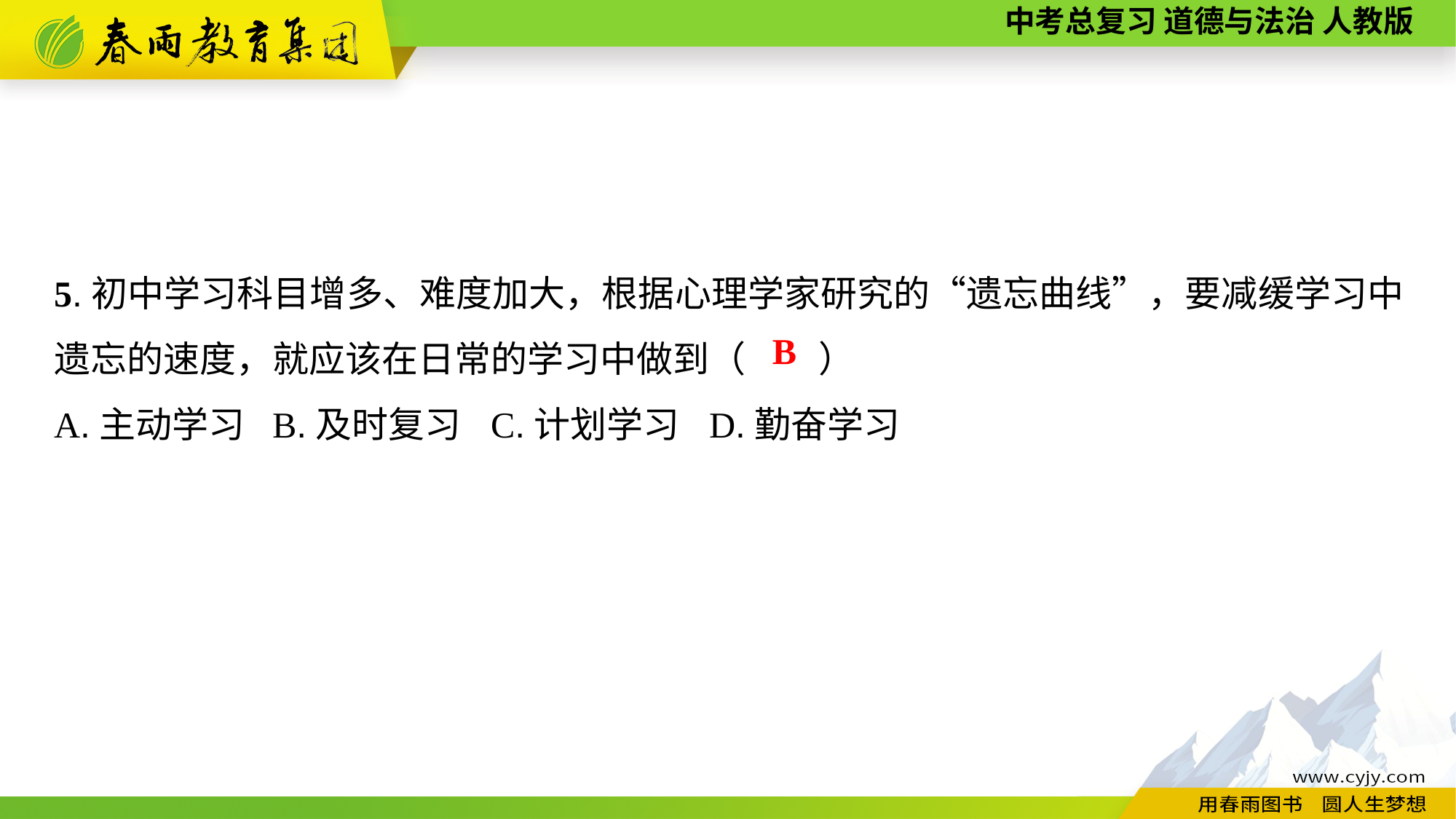

5.初中学习科目增多、难度加大，根据心理学家研究的“遗忘曲线”，要减缓学习中遗忘的速度，就应该在日常的学习中做到（　　）
A.主动学习	B.及时复习	C.计划学习	D.勤奋学习
B